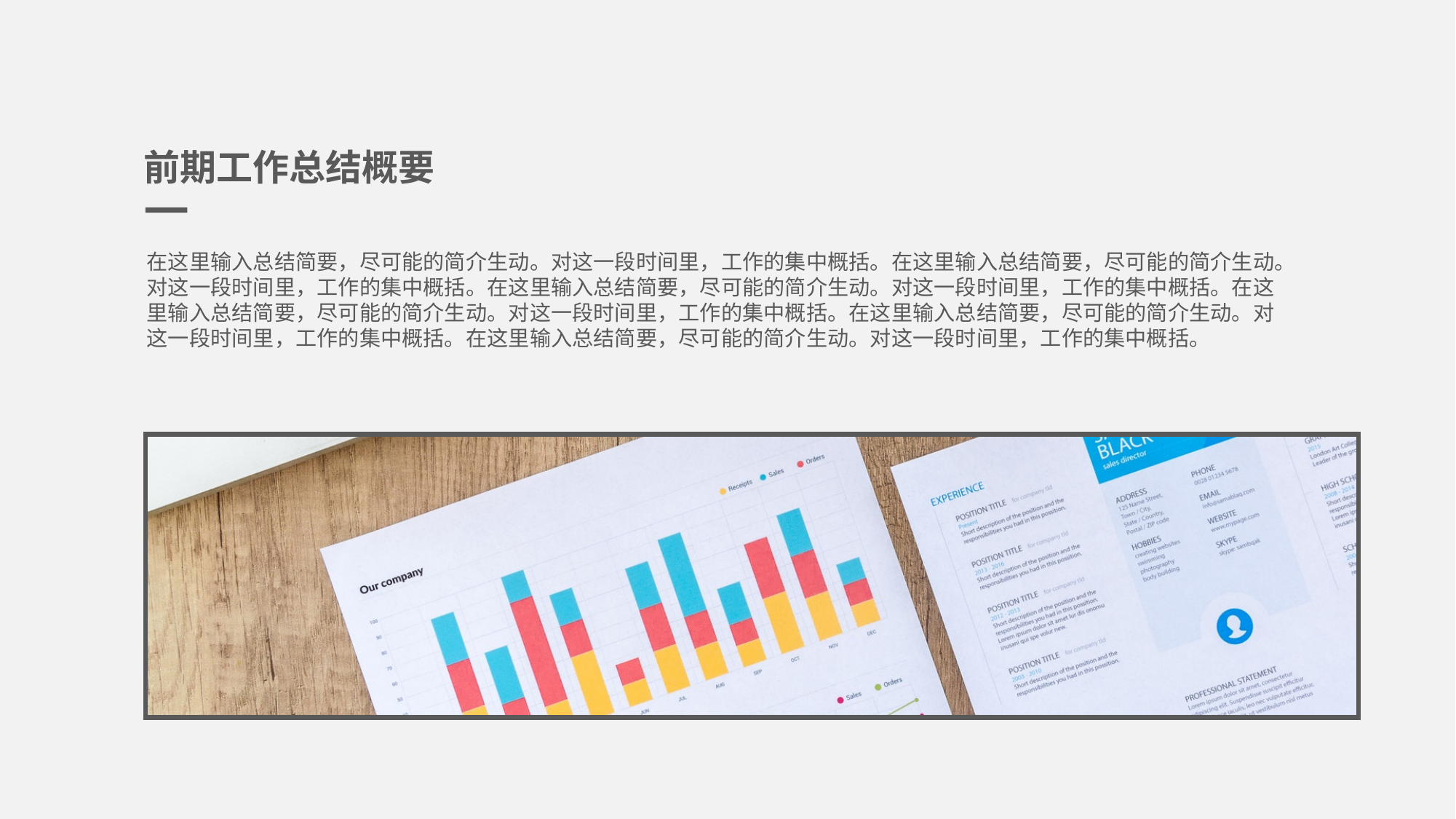

前期工作总结概要

在这里输入总结简要，尽可能的简介生动。对这一段时间里，工作的集中概括。在这里输入总结简要，尽可能的简介生动。对这一段时间里，工作的集中概括。在这里输入总结简要，尽可能的简介生动。对这一段时间里，工作的集中概括。在这里输入总结简要，尽可能的简介生动。对这一段时间里，工作的集中概括。在这里输入总结简要，尽可能的简介生动。对这一段时间里，工作的集中概括。在这里输入总结简要，尽可能的简介生动。对这一段时间里，工作的集中概括。